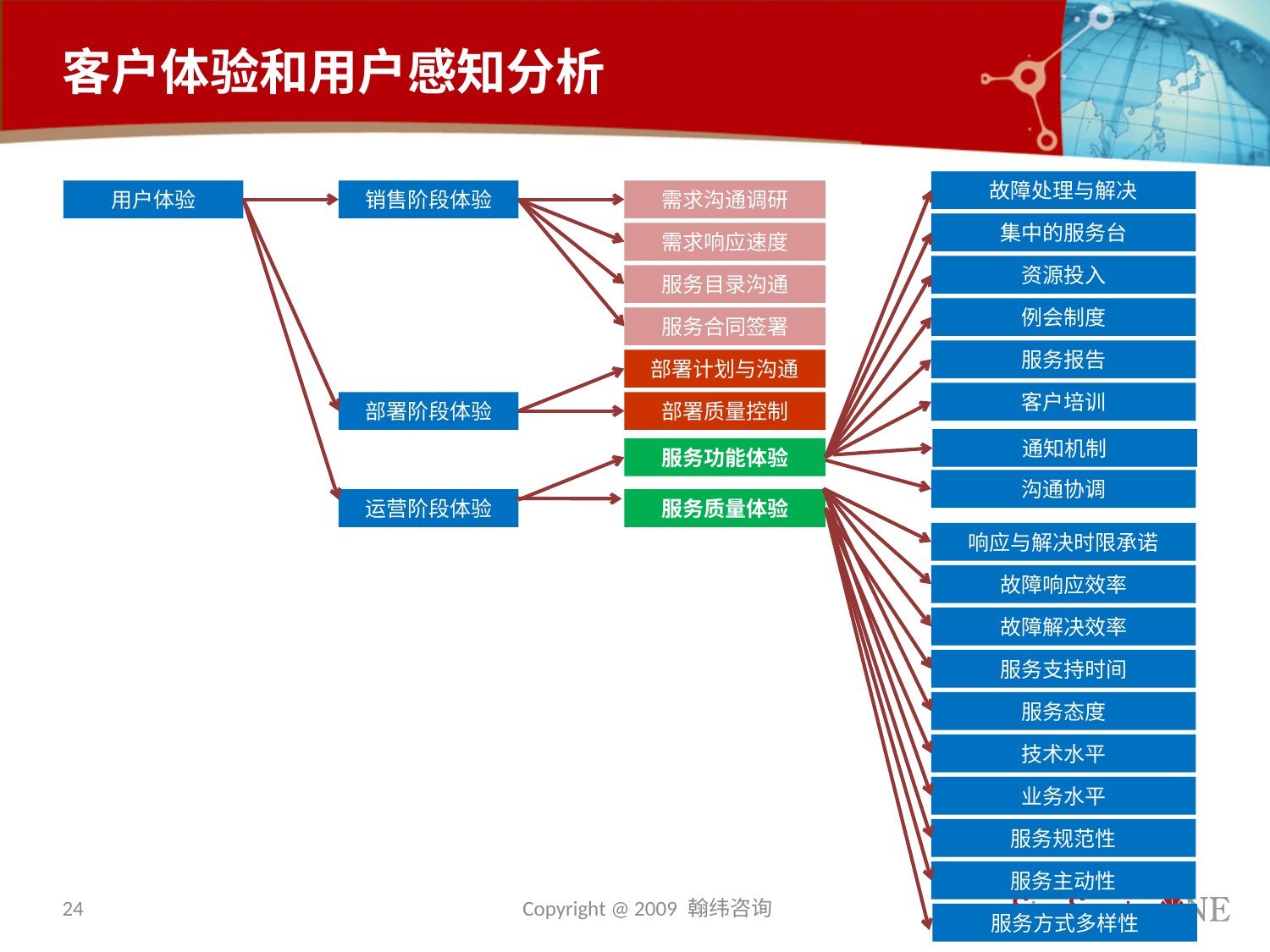

# 客户体验和用户感知分析
故障处理与解决
用户体验
销售阶段体验
需求沟通调研
集中的服务台
需求响应速度
资源投入
服务目录沟通
例会制度
服务合同签署
服务报告
部署计划与沟通
客户培训
部署阶段体验
部署质量控制
通知机制
服务功能体验
沟通协调
运营阶段体验
服务质量体验
响应与解决时限承诺
故障响应效率
故障解决效率
服务支持时间
服务态度
技术水平
业务水平
服务规范性
服务主动性
24
Copyright @ 2009 翰纬咨询
服务方式多样性